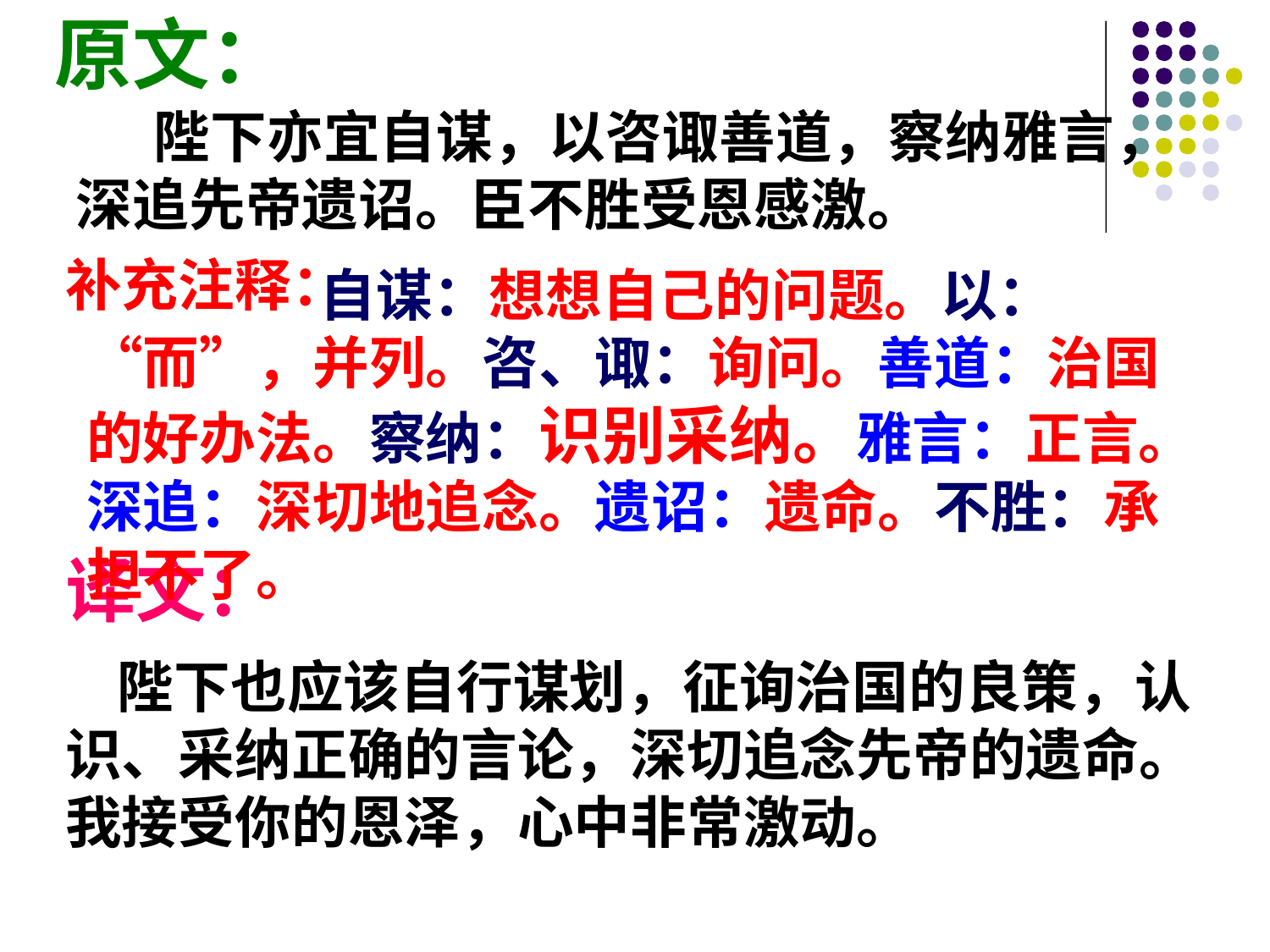

原文：
     陛下亦宜自谋，以咨诹善道，察纳雅言，深追先帝遗诏。臣不胜受恩感激。
补充注释：
                 自谋：想想自己的问题。以：“而”，并列。咨、诹：询问。善道：治国的好办法。察纳：识别采纳。雅言：正言。深追：深切地追念。遗诏：遗命。不胜：承担不了。
译文：
   陛下也应该自行谋划，征询治国的良策，认识、采纳正确的言论，深切追念先帝的遗命。我接受你的恩泽，心中非常激动。